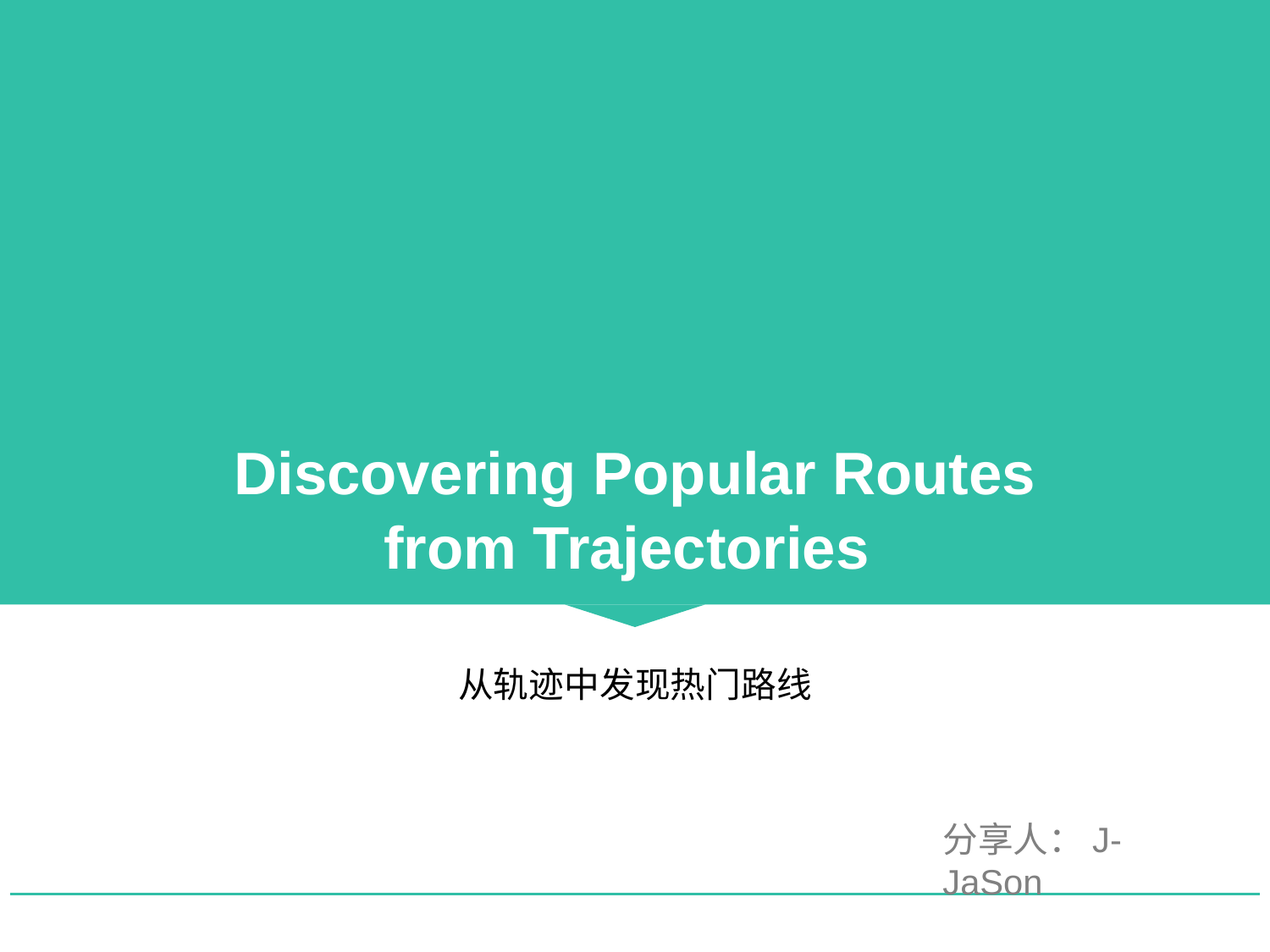

Discovering Popular Routes
from Trajectories
从轨迹中发现热门路线
分享人：J-JaSon